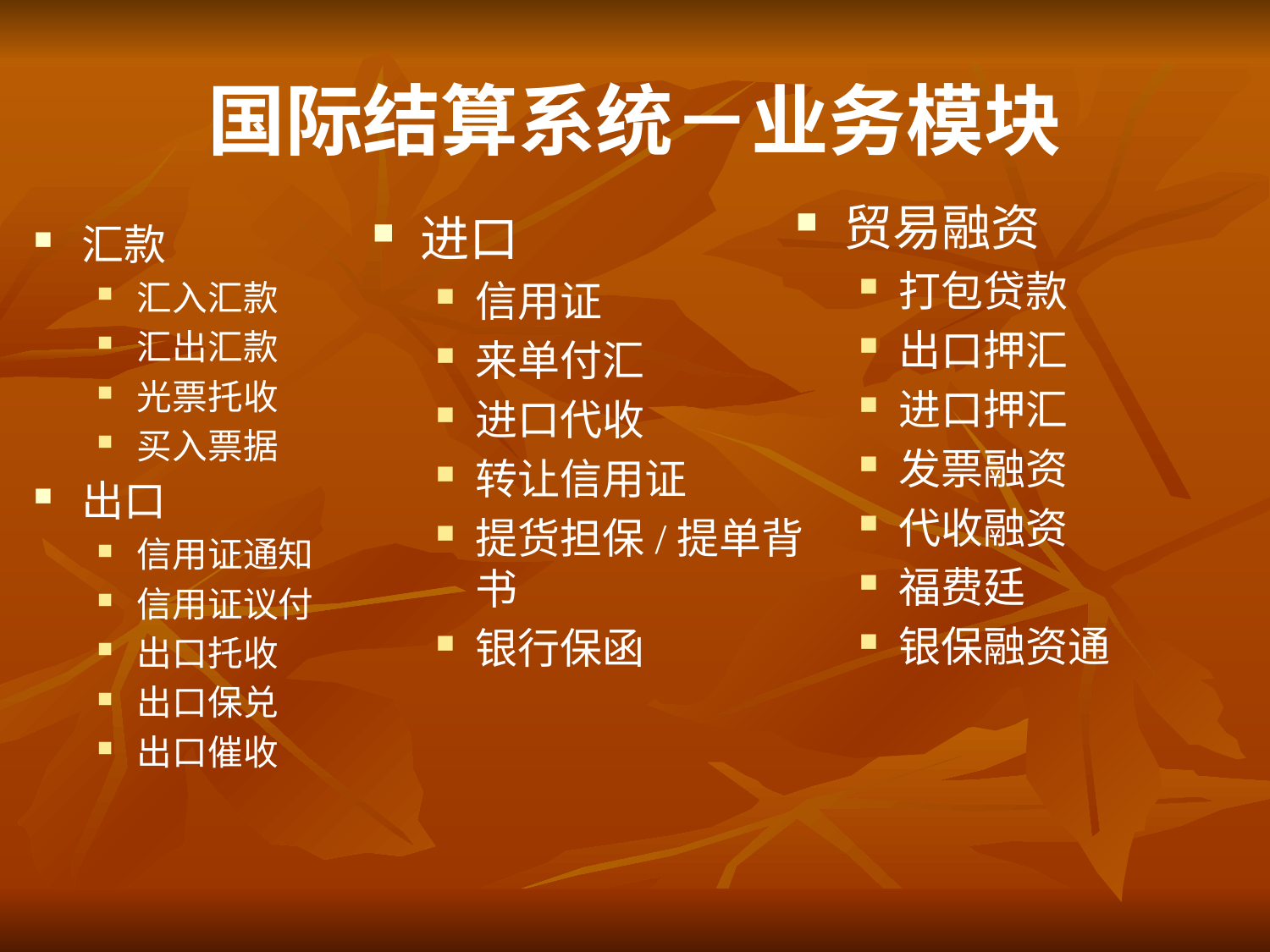

# 国际结算系统－业务模块
贸易融资
打包贷款
出口押汇
进口押汇
发票融资
代收融资
福费廷
银保融资通

进口
信用证
来单付汇
进口代收
转让信用证
提货担保/提单背书
银行保函

汇款
汇入汇款
汇出汇款
光票托收
买入票据
出口
信用证通知
信用证议付
出口托收
出口保兑
出口催收